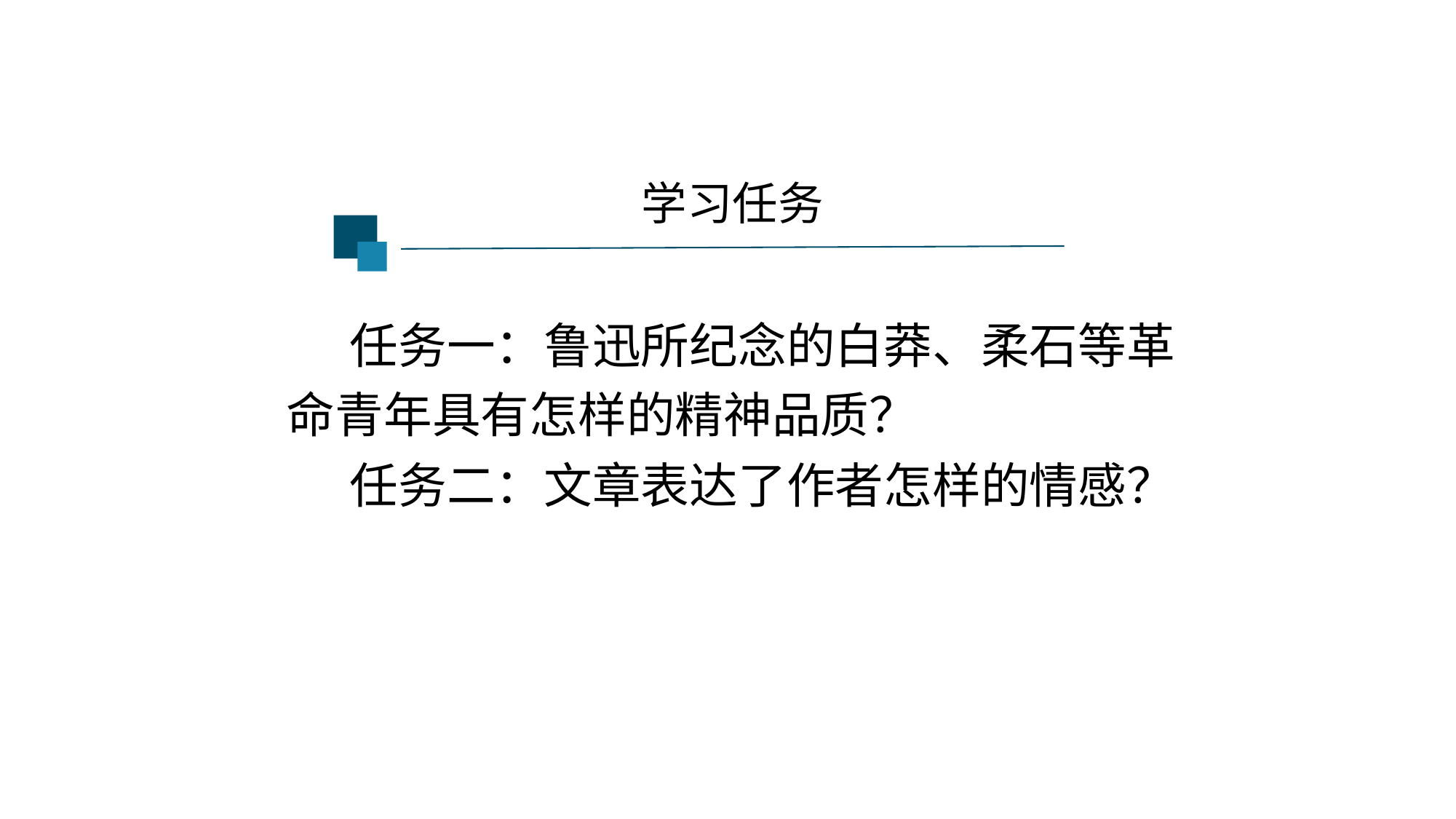

学习任务

任务一：鲁迅所纪念的白莽、柔石等革命青年具有怎样的精神品质？
任务二：文章表达了作者怎样的情感？